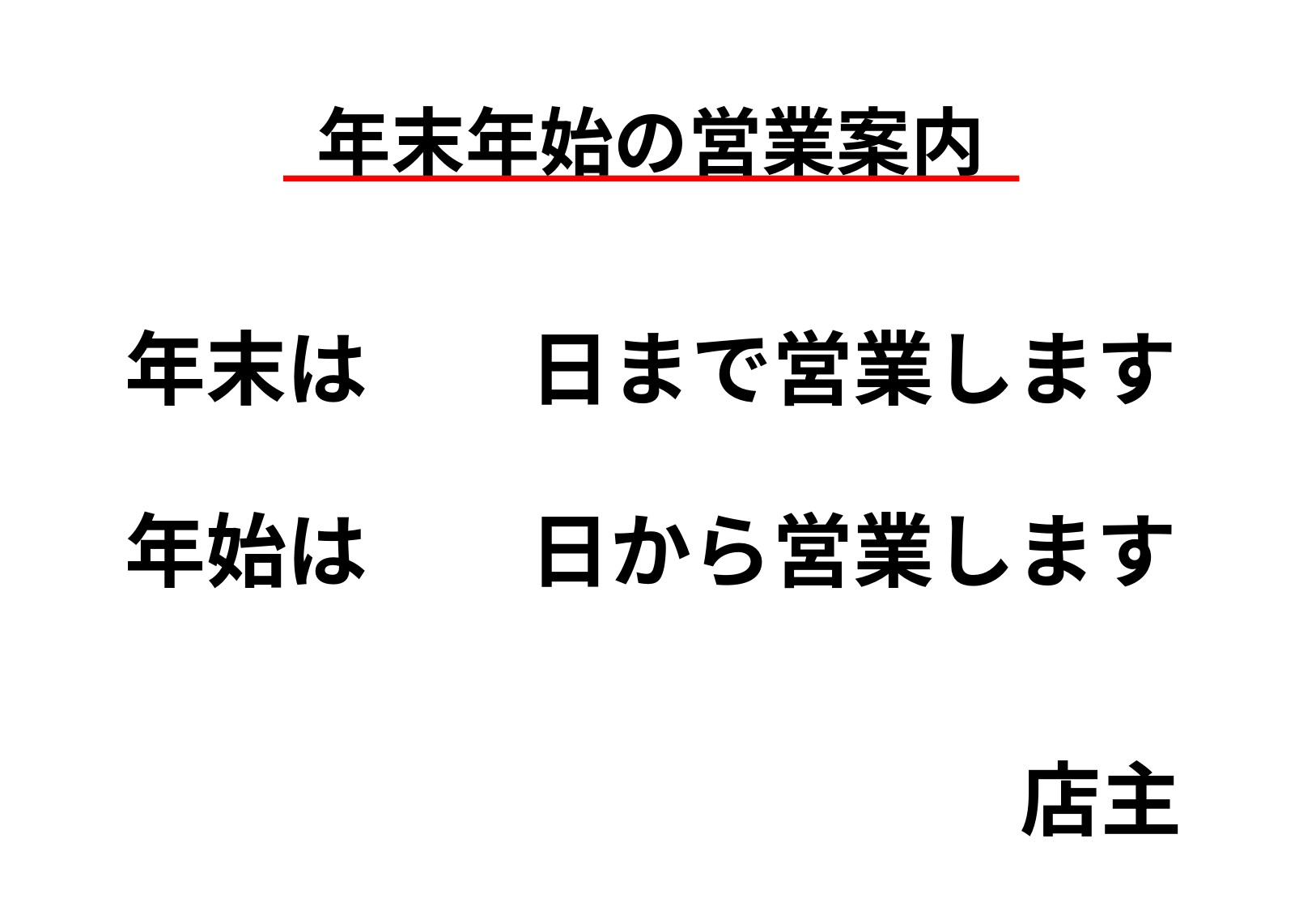

年末年始の営業案内

年末は　　日まで営業します
年始は　　日から営業します
店主